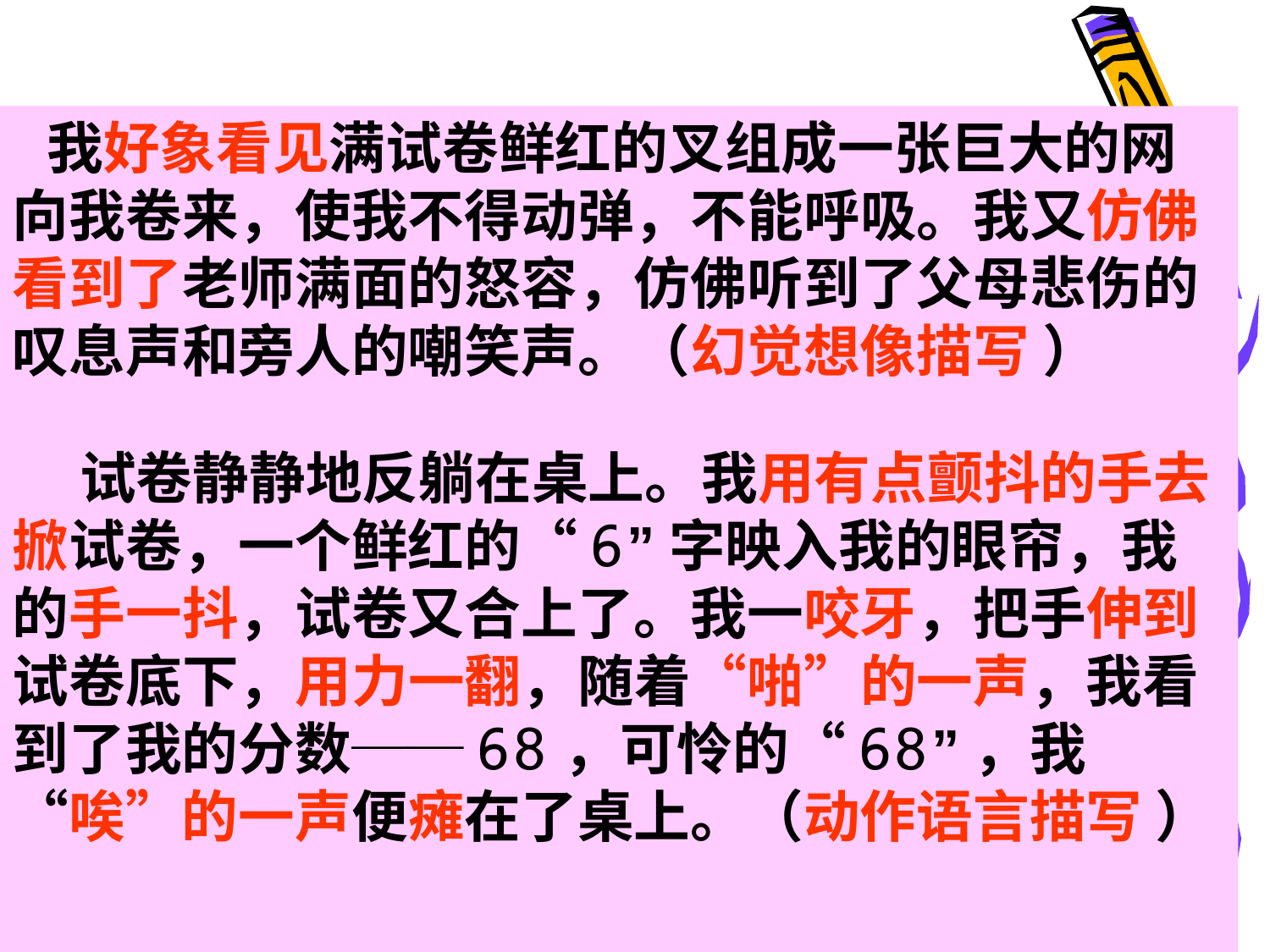

我好象看见满试卷鲜红的叉组成一张巨大的网向我卷来，使我不得动弹，不能呼吸。我又仿佛看到了老师满面的怒容，仿佛听到了父母悲伤的叹息声和旁人的嘲笑声。（幻觉想像描写 ）
      试卷静静地反躺在桌上。我用有点颤抖的手去掀试卷，一个鲜红的“6”字映入我的眼帘，我的手一抖，试卷又合上了。我一咬牙，把手伸到试卷底下，用力一翻，随着“啪”的一声，我看到了我的分数──68，可怜的“68”，我“唉”的一声便瘫在了桌上。（动作语言描写 ）